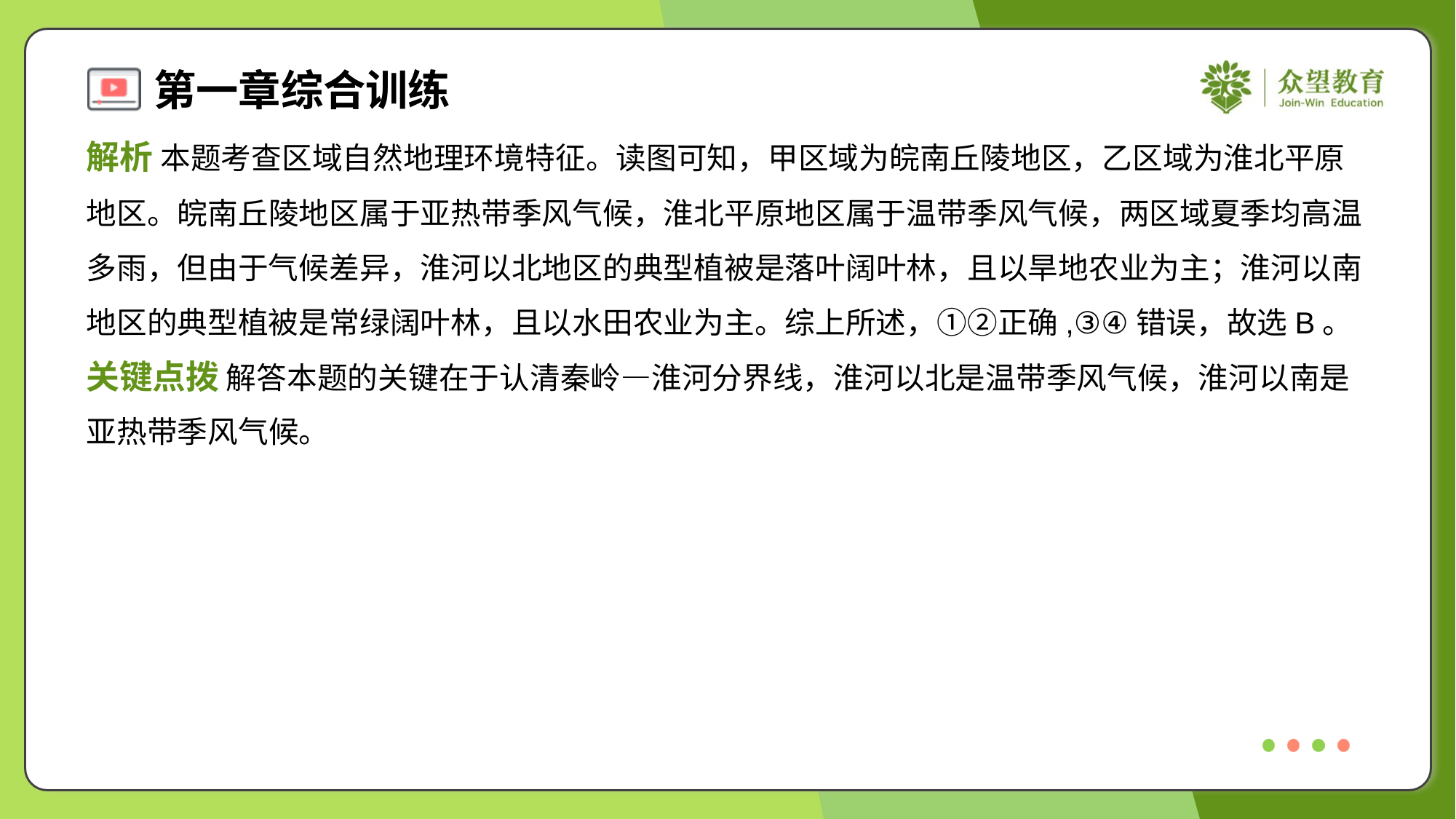

解析 本题考查区域自然地理环境特征。读图可知，甲区域为皖南丘陵地区，乙区域为淮北平原
地区。皖南丘陵地区属于亚热带季风气候，淮北平原地区属于温带季风气候，两区域夏季均高温
多雨，但由于气候差异，淮河以北地区的典型植被是落叶阔叶林，且以旱地农业为主；淮河以南
地区的典型植被是常绿阔叶林，且以水田农业为主。综上所述，①②正确,③④错误，故选B。
关键点拨 解答本题的关键在于认清秦岭—淮河分界线，淮河以北是温带季风气候，淮河以南是
亚热带季风气候。